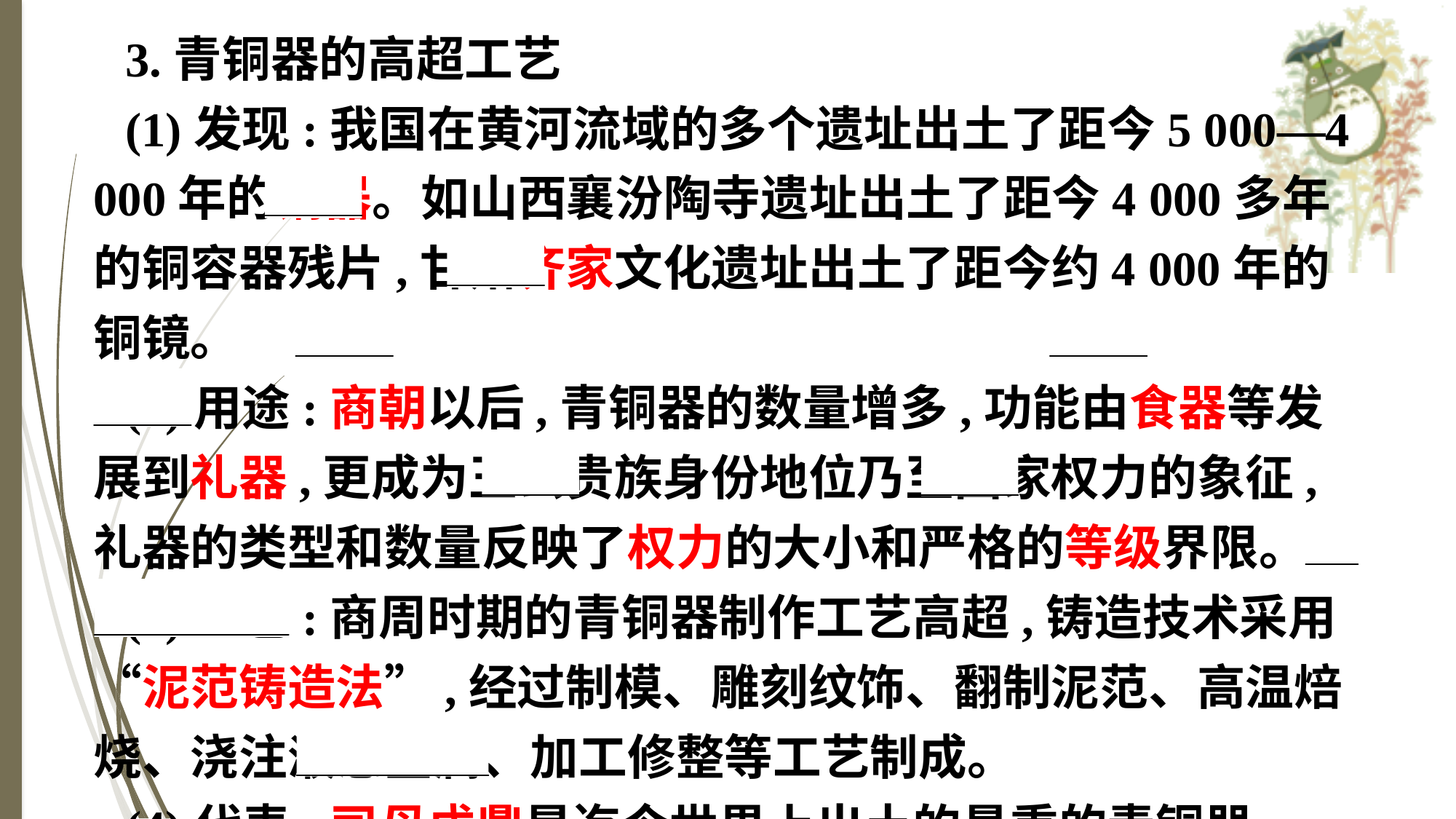

3.青铜器的高超工艺
(1)发现:我国在黄河流域的多个遗址出土了距今5 000—4 000年的铜器。如山西襄汾陶寺遗址出土了距今4 000多年的铜容器残片,甘肃齐家文化遗址出土了距今约4 000年的铜镜。
(2)用途:商朝以后,青铜器的数量增多,功能由食器等发展到礼器,更成为王公贵族身份地位乃至国家权力的象征,礼器的类型和数量反映了权力的大小和严格的等级界限。
(3)工艺:商周时期的青铜器制作工艺高超,铸造技术采用“泥范铸造法”,经过制模、雕刻纹饰、翻制泥范、高温焙烧、浇注液态金属、加工修整等工艺制成。
(4)代表:司母戊鼎是迄今世界上出土的最重的青铜器。